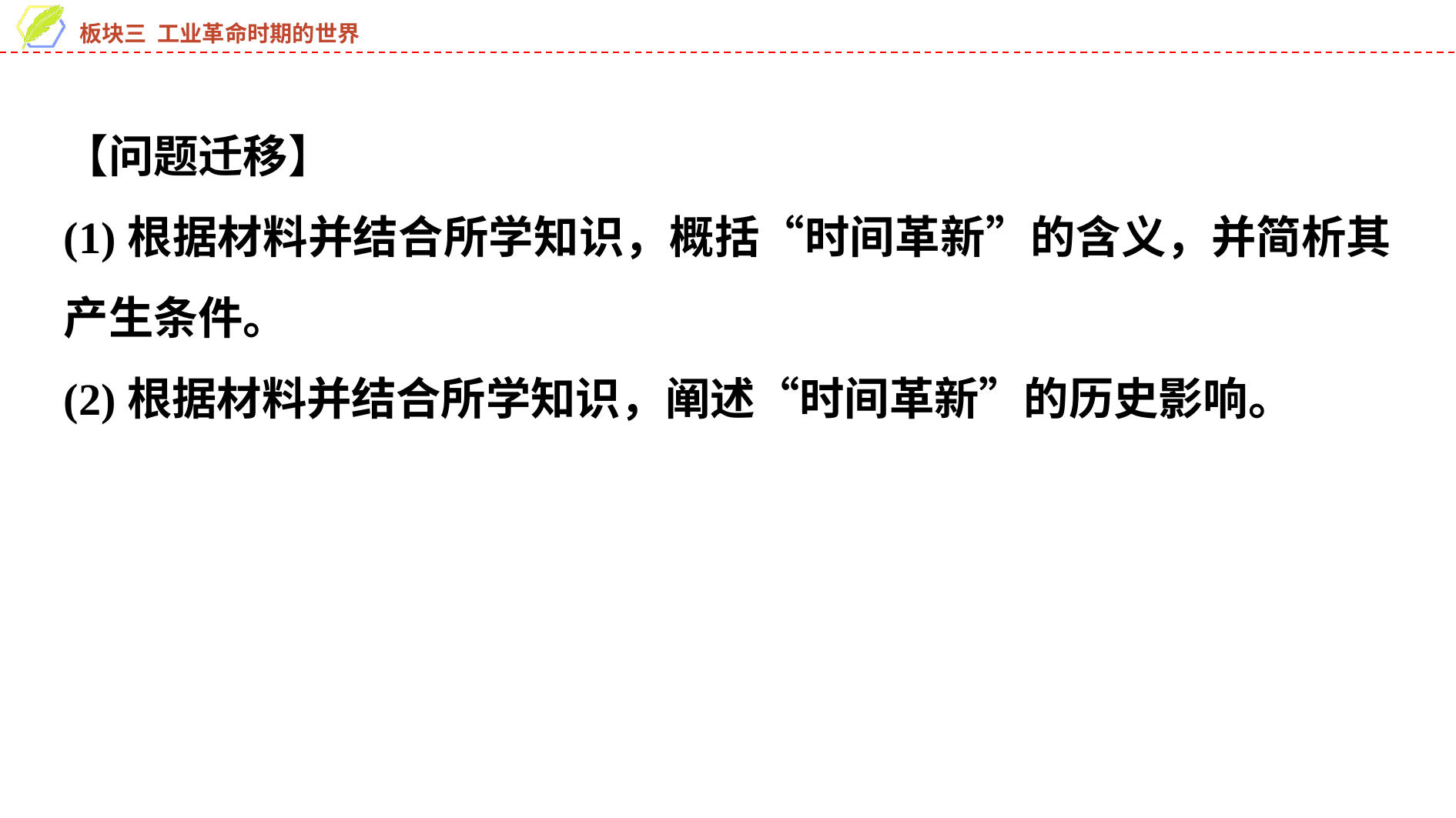

【问题迁移】
(1)根据材料并结合所学知识，概括“时间革新”的含义，并简析其产生条件。
(2)根据材料并结合所学知识，阐述“时间革新”的历史影响。